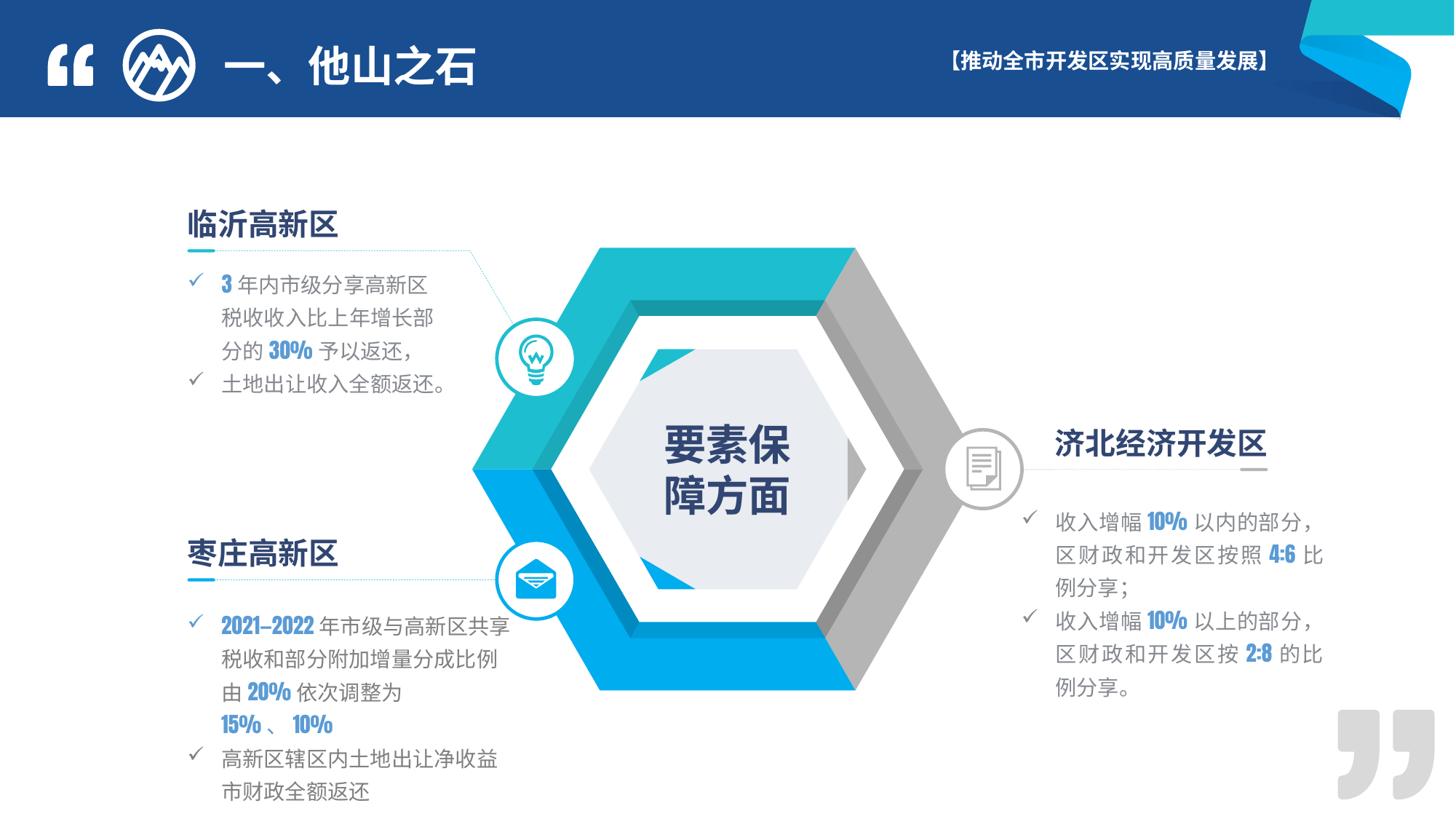

一、他山之石
临沂高新区

3年内市级分享高新区税收收入比上年增长部分的30%予以返还，
土地出让收入全额返还。

要素保
障方面
济北经济开发区

枣庄高新区

收入增幅10%以内的部分，区财政和开发区按照4:6比例分享；
收入增幅10%以上的部分，区财政和开发区按2:8的比例分享。
2021—2022年市级与高新区共享税收和部分附加增量分成比例由20%依次调整为15%、10%
高新区辖区内土地出让净收益市财政全额返还